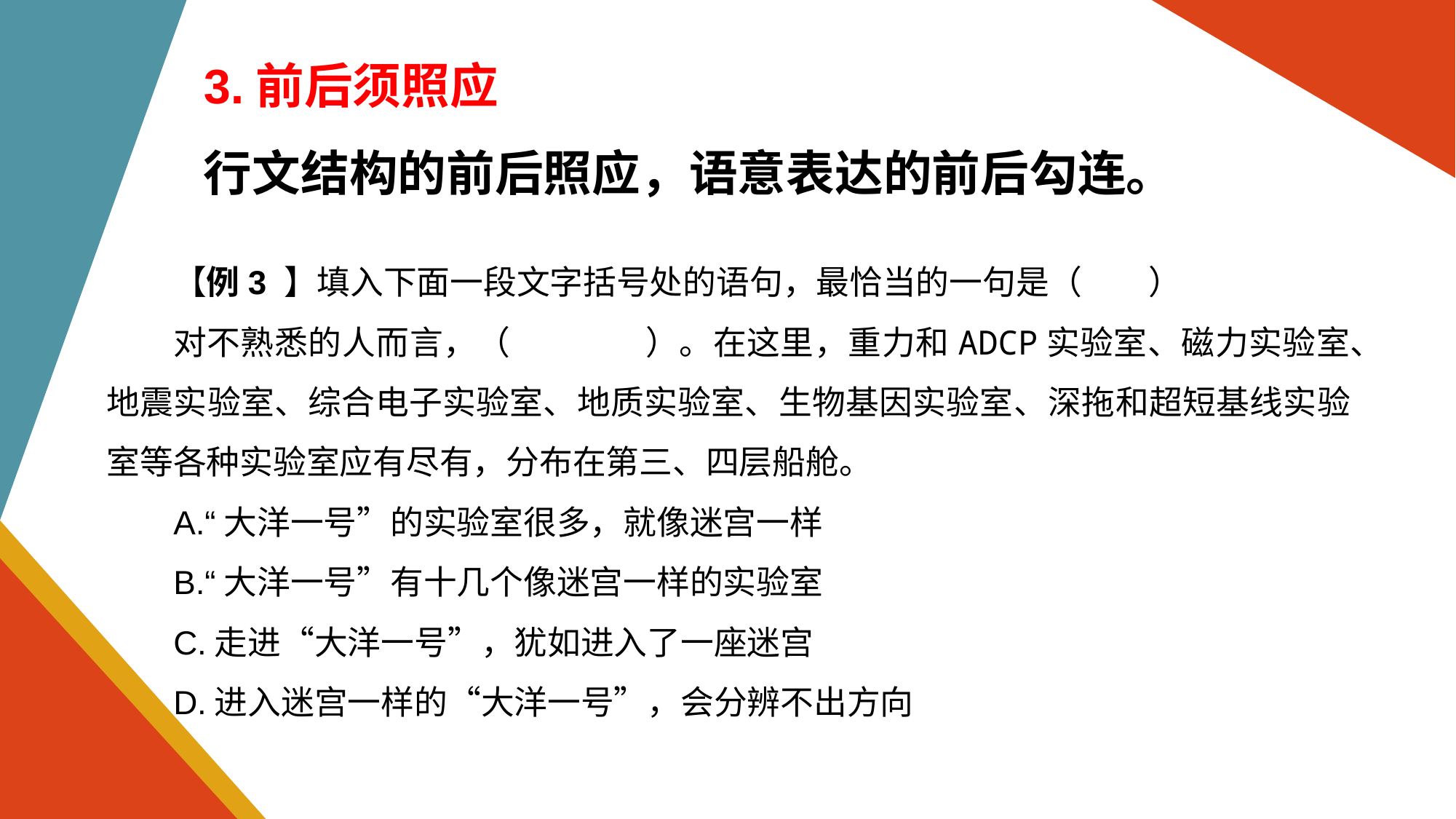

3.前后须照应
行文结构的前后照应，语意表达的前后勾连。
【例3 】填入下面一段文字括号处的语句，最恰当的一句是（　　）
对不熟悉的人而言，（　　　　）。在这里，重力和ADCP实验室、磁力实验室、地震实验室、综合电子实验室、地质实验室、生物基因实验室、深拖和超短基线实验室等各种实验室应有尽有，分布在第三、四层船舱。
A.“大洋一号”的实验室很多，就像迷宫一样
B.“大洋一号”有十几个像迷宫一样的实验室
C.走进“大洋一号”，犹如进入了一座迷宫
D.进入迷宫一样的“大洋一号”，会分辨不出方向